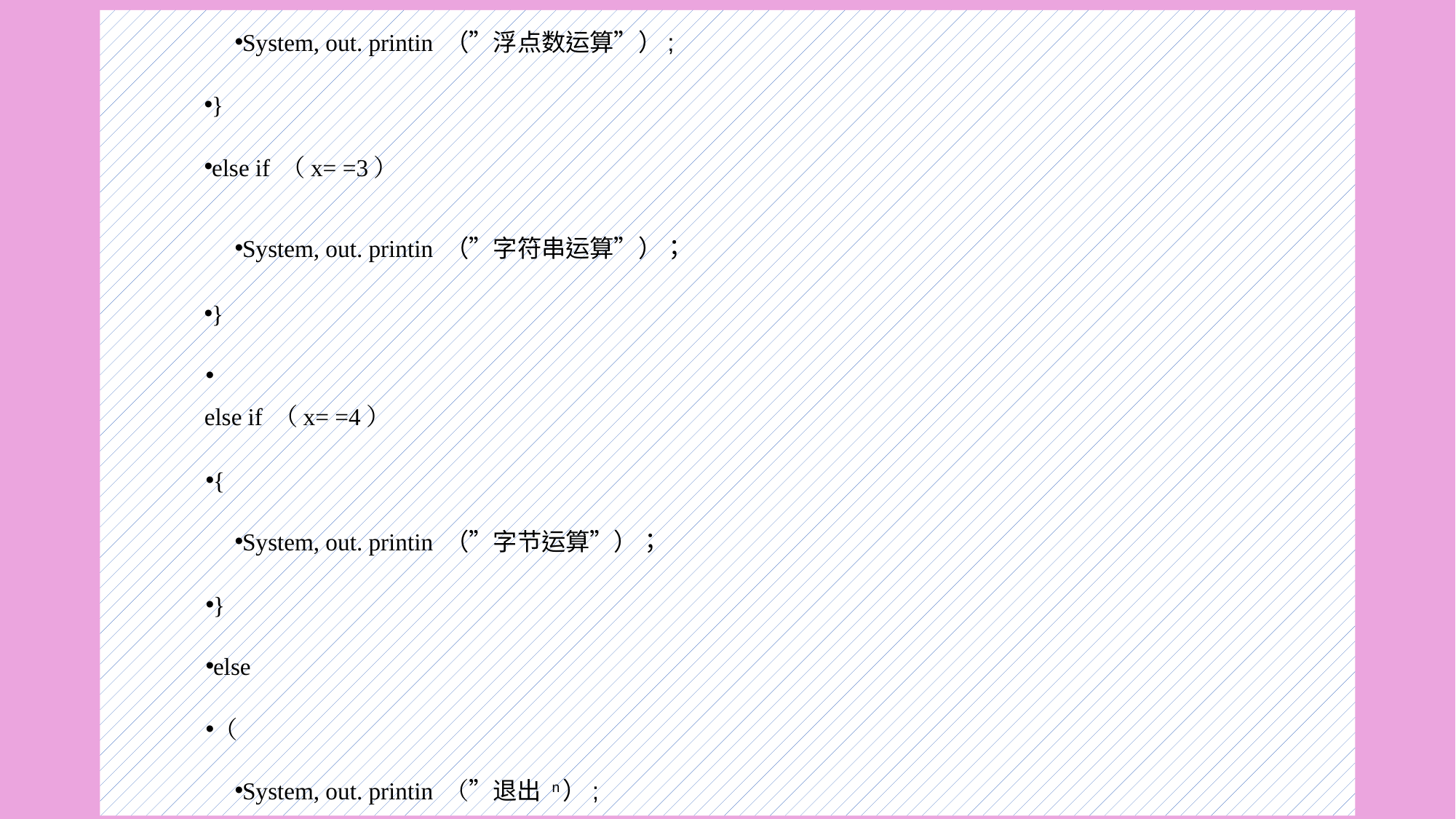

System, out. printin （”浮点数运算”）;
}
else if （x= =3）
System, out. printin （”字符串运算”）；
}
else if （x= =4）
{
System, out. printin （”字节运算”）；
}
else
（
System, out. printin （”退出 n）;

#